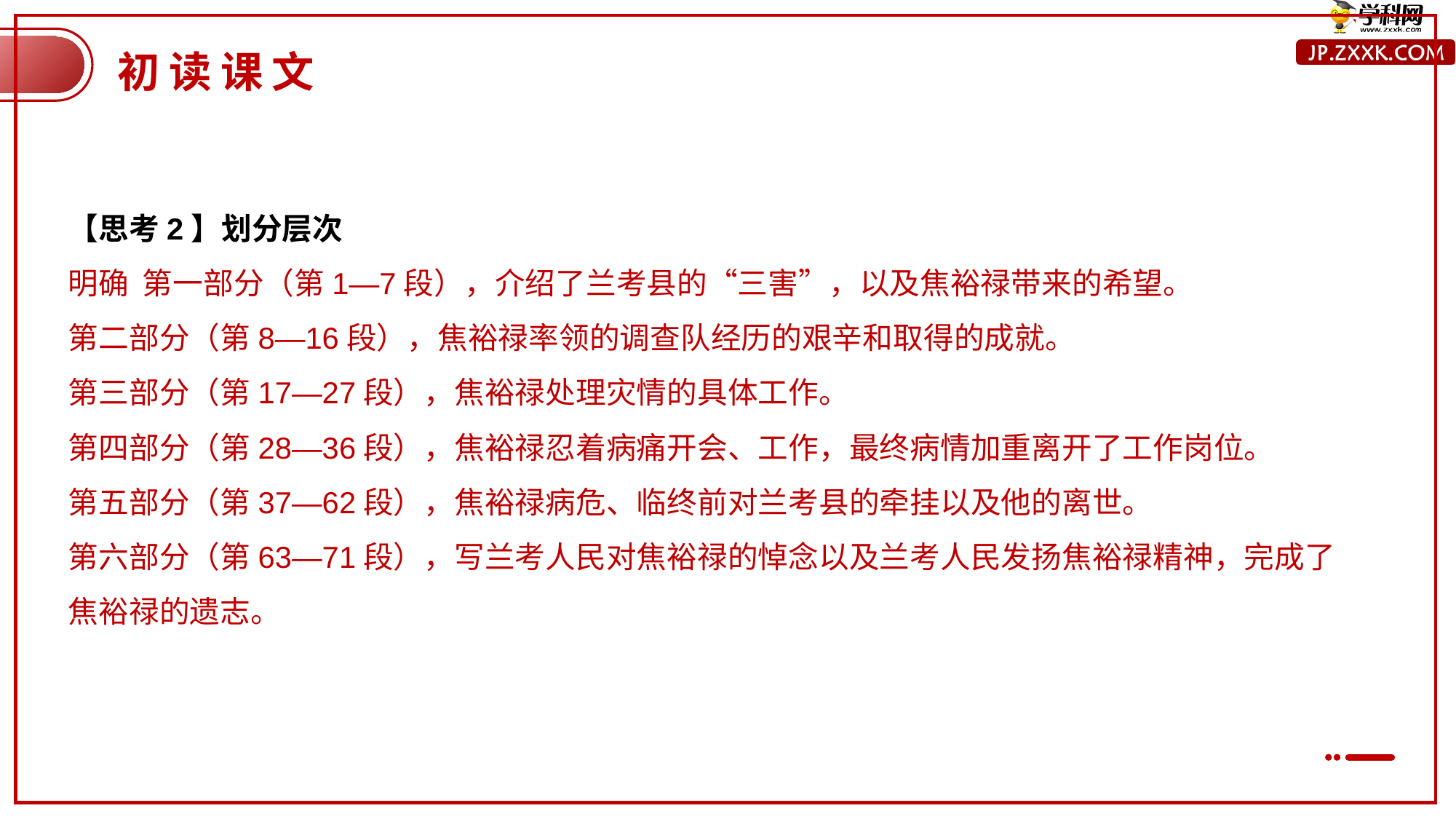

初读课文
【思考2】划分层次
明确  第一部分（第1—7段），介绍了兰考县的“三害”，以及焦裕禄带来的希望。
第二部分（第8—16段），焦裕禄率领的调查队经历的艰辛和取得的成就。
第三部分（第17—27段），焦裕禄处理灾情的具体工作。
第四部分（第28—36段），焦裕禄忍着病痛开会、工作，最终病情加重离开了工作岗位。
第五部分（第37—62段），焦裕禄病危、临终前对兰考县的牵挂以及他的离世。
第六部分（第63—71段），写兰考人民对焦裕禄的悼念以及兰考人民发扬焦裕禄精神，完成了焦裕禄的遗志。